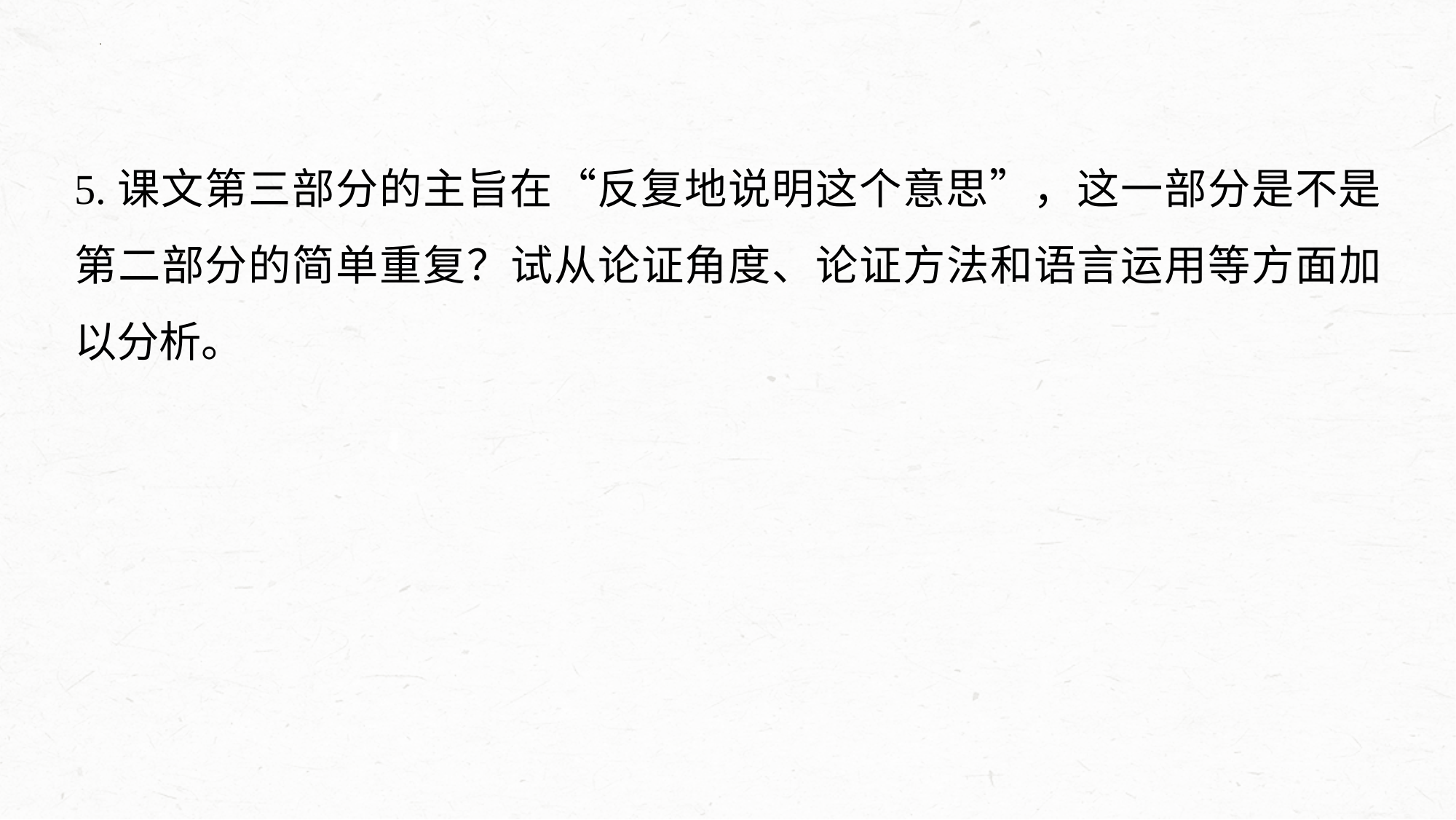

5.课文第三部分的主旨在“反复地说明这个意思”，这一部分是不是第二部分的简单重复？试从论证角度、论证方法和语言运用等方面加以分析。